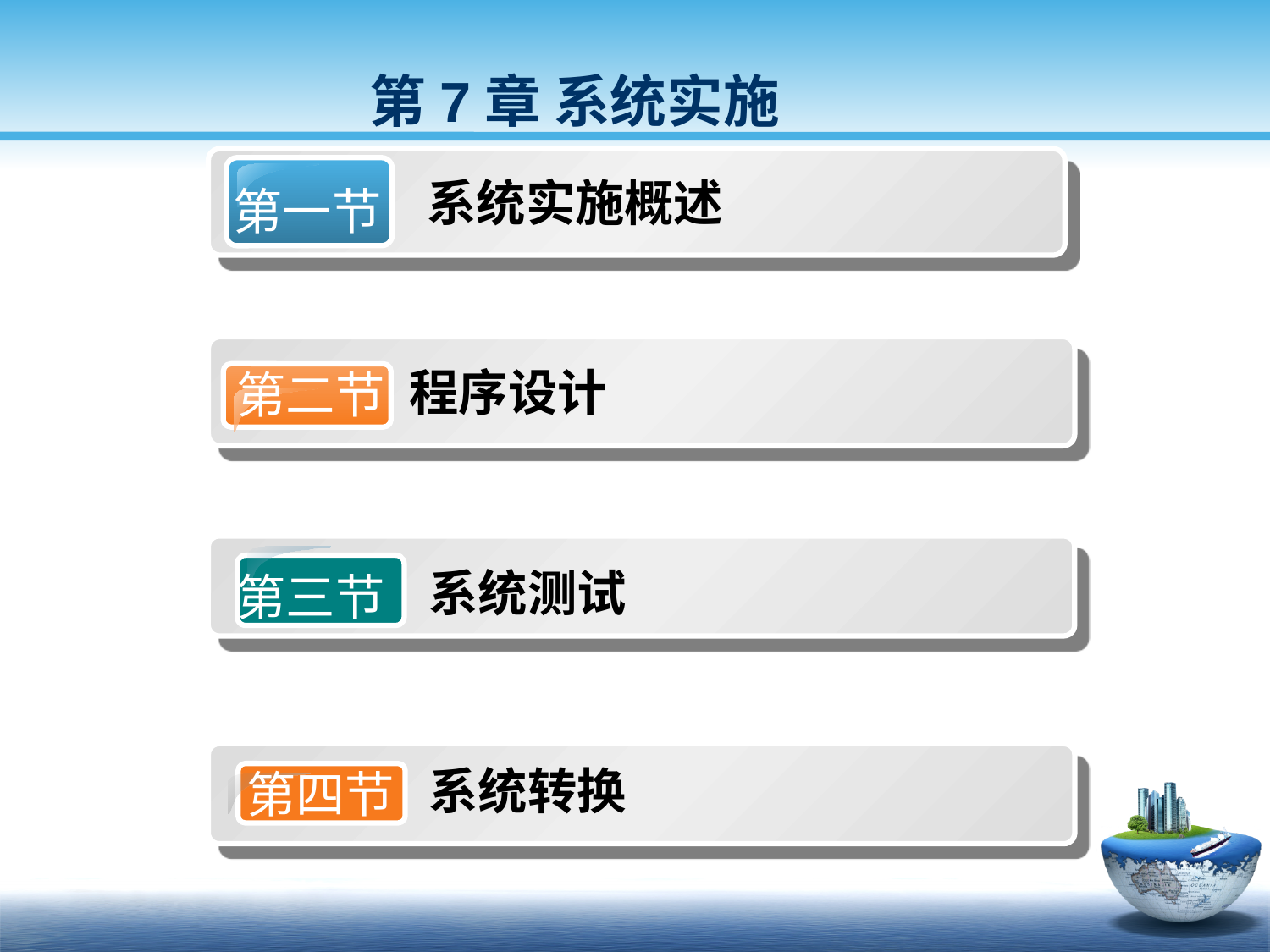

第7章 系统实施

第一节
系统实施概述

程序设计
第二节

第三节
系统测试

系统转换
第四节